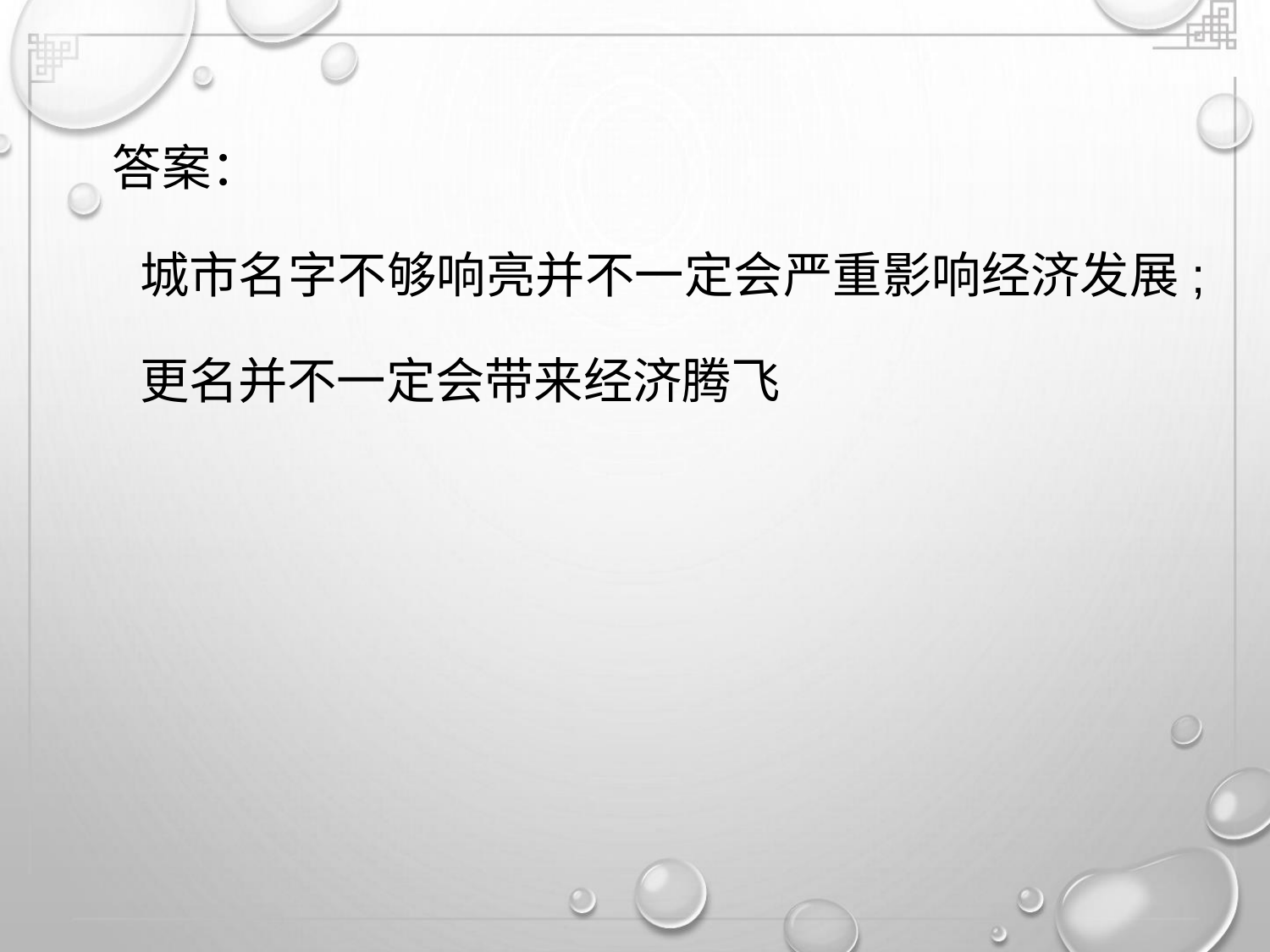

答案：
城市名字不够响亮并不一定会严重影响经济发展;
更名并不一定会带来经济腾飞